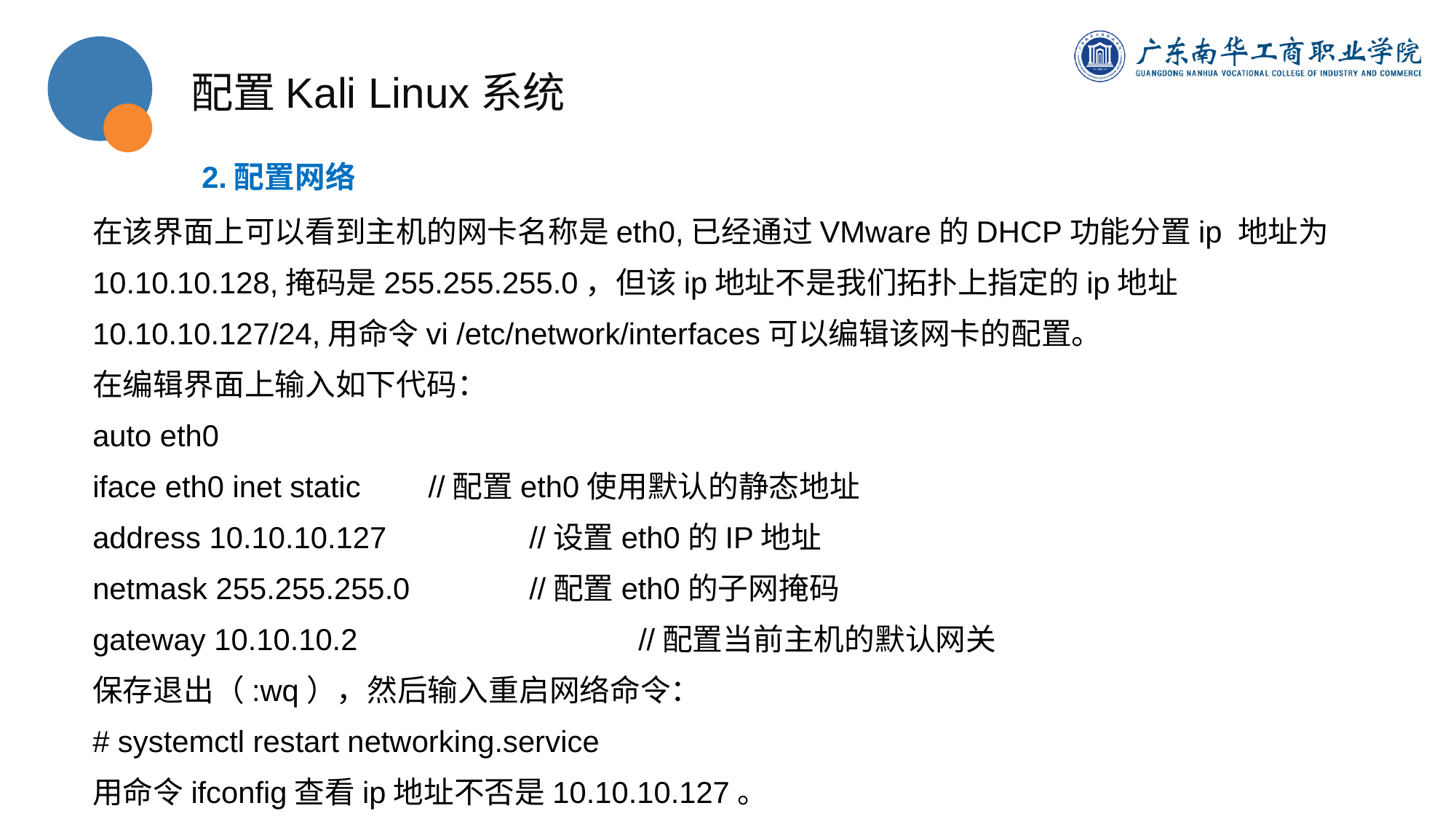

配置Kali Linux系统

2.配置网络
在该界面上可以看到主机的网卡名称是eth0,已经通过VMware的DHCP功能分置ip 地址为10.10.10.128,掩码是255.255.255.0，但该ip地址不是我们拓扑上指定的ip地址10.10.10.127/24,用命令vi /etc/network/interfaces可以编辑该网卡的配置。
在编辑界面上输入如下代码：
auto eth0
iface eth0 inet static 	 //配置eth0使用默认的静态地址
address 10.10.10.127 		//设置eth0的IP地址
netmask 255.255.255.0 		//配置eth0的子网掩码
gateway 10.10.10.2			//配置当前主机的默认网关
保存退出（:wq），然后输入重启网络命令：
# systemctl restart networking.service
用命令ifconfig查看ip地址不否是10.10.10.127。